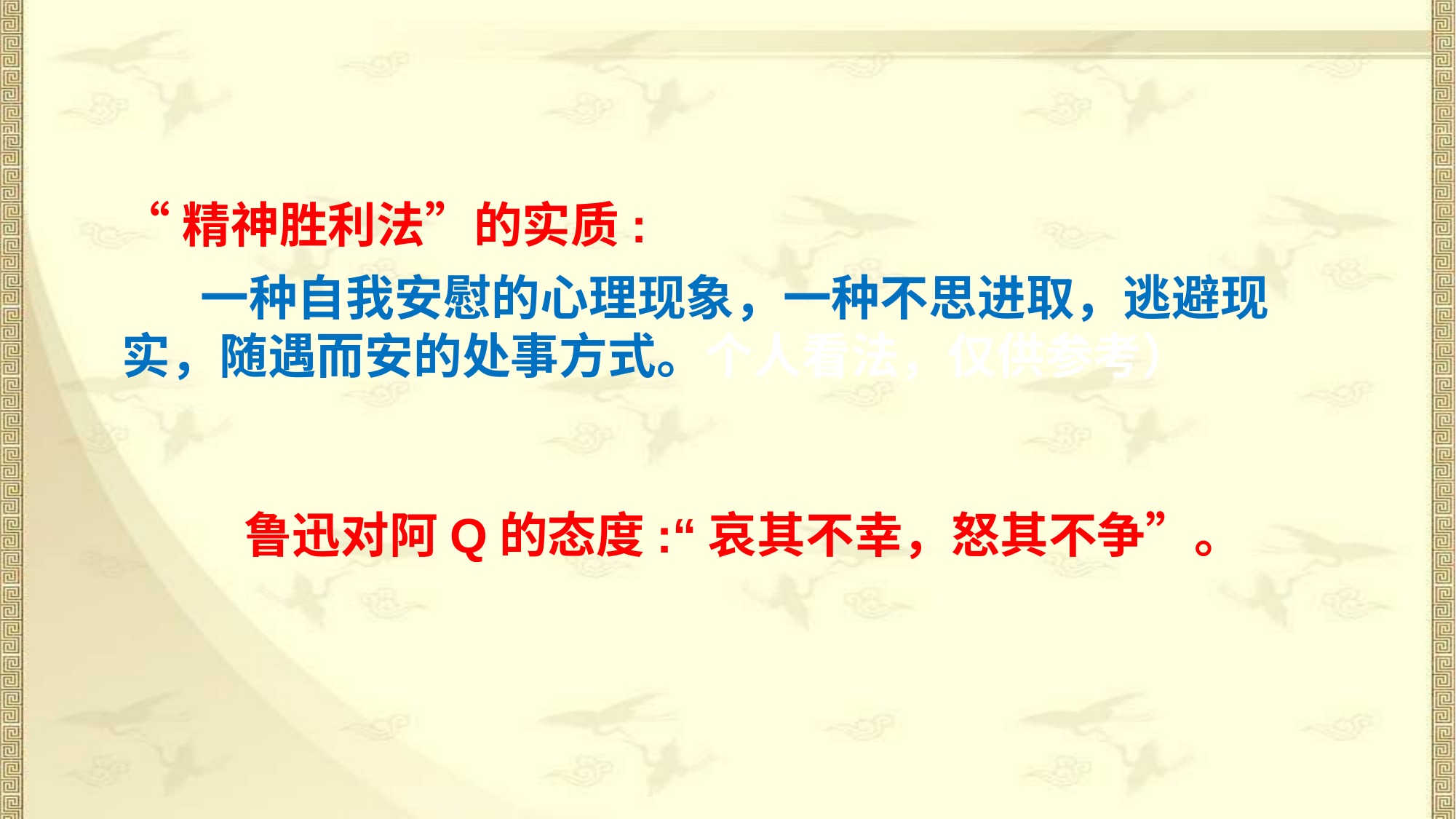

“精神胜利法”的实质:
      一种自我安慰的心理现象，一种不思进取，逃避现实，随遇而安的处事方式。个人看法，仅供参考）
   鲁迅对阿Q的态度:“哀其不幸，怒其不争”。